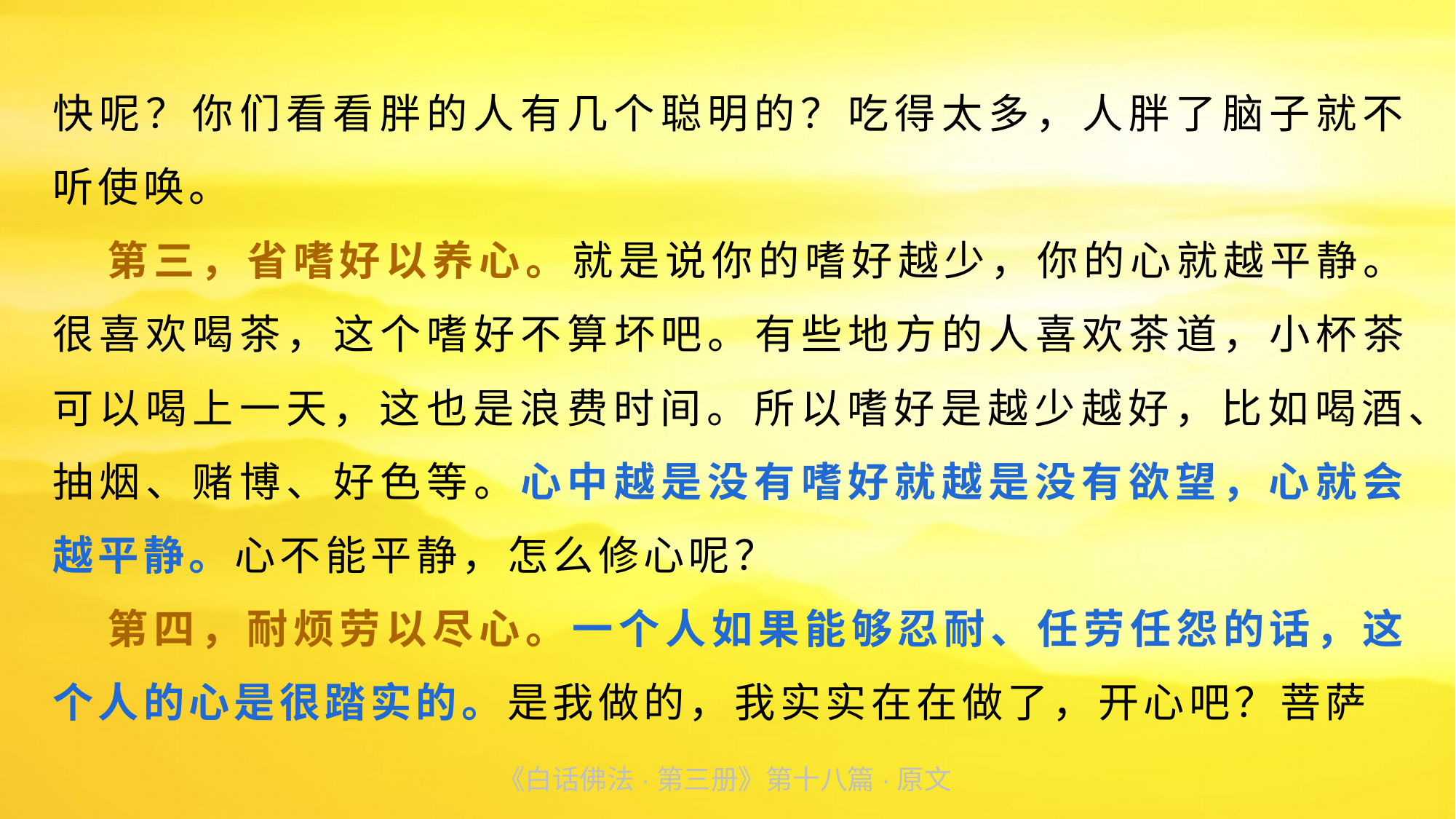

快呢？你们看看胖的人有几个聪明的？吃得太多，人胖了脑子就不听使唤。
   第三，省嗜好以养心。就是说你的嗜好越少，你的心就越平静。很喜欢喝茶，这个嗜好不算坏吧。有些地方的人喜欢茶道，小杯茶可以喝上一天，这也是浪费时间。所以嗜好是越少越好，比如喝酒、抽烟、赌博、好色等。心中越是没有嗜好就越是没有欲望，心就会越平静。心不能平静，怎么修心呢？
   第四，耐烦劳以尽心。一个人如果能够忍耐、任劳任怨的话，这个人的心是很踏实的。是我做的，我实实在在做了，开心吧？菩萨
《白话佛法·第三册》第十八篇·原文